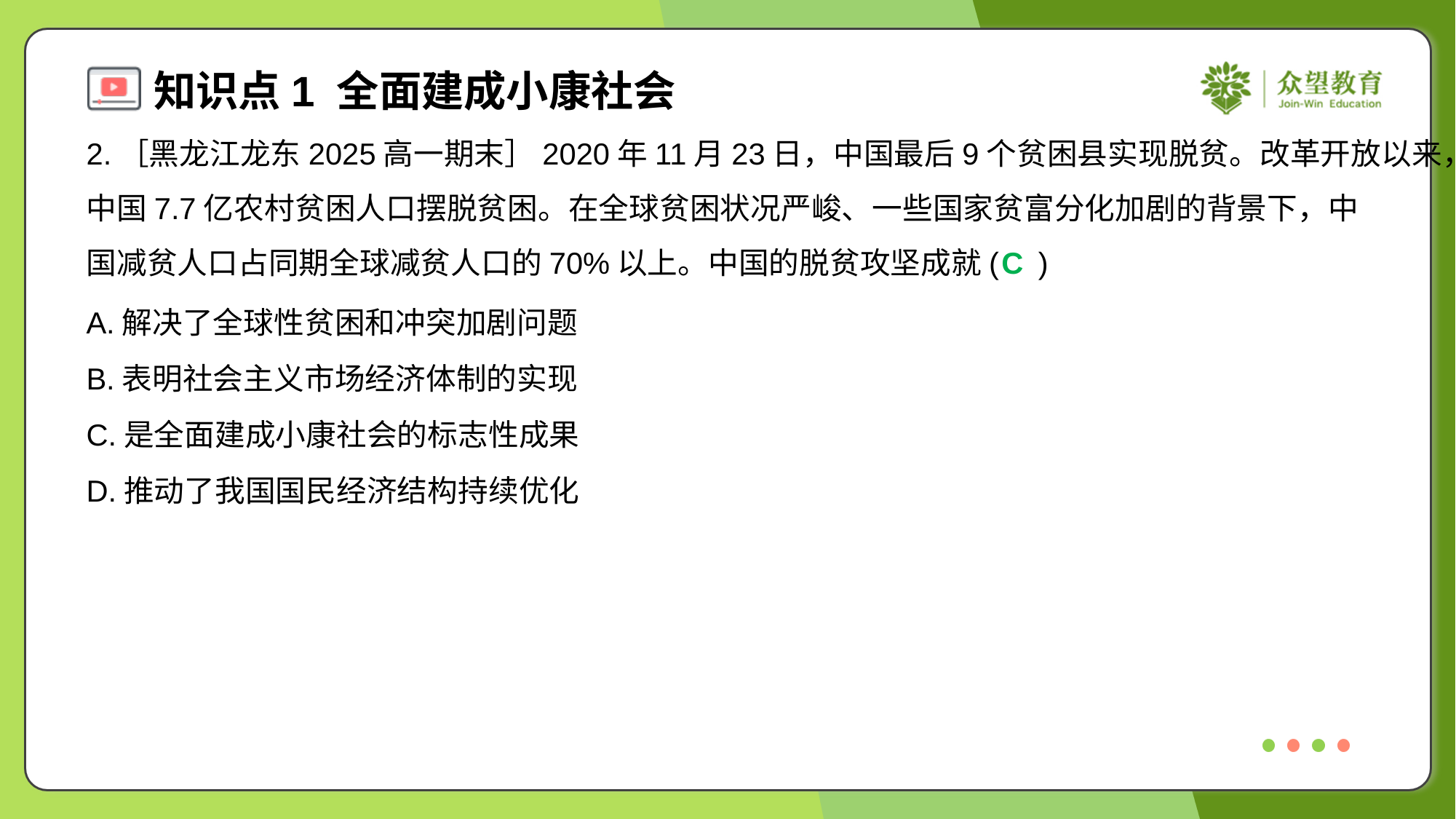

2.［黑龙江龙东2025高一期末］2020年11月23日，中国最后9个贫困县实现脱贫。改革开放以来，
中国7.7亿农村贫困人口摆脱贫困。在全球贫困状况严峻、一些国家贫富分化加剧的背景下，中
国减贫人口占同期全球减贫人口的70%以上。中国的脱贫攻坚成就(     )
C
A.解决了全球性贫困和冲突加剧问题
B.表明社会主义市场经济体制的实现
C.是全面建成小康社会的标志性成果
D.推动了我国国民经济结构持续优化